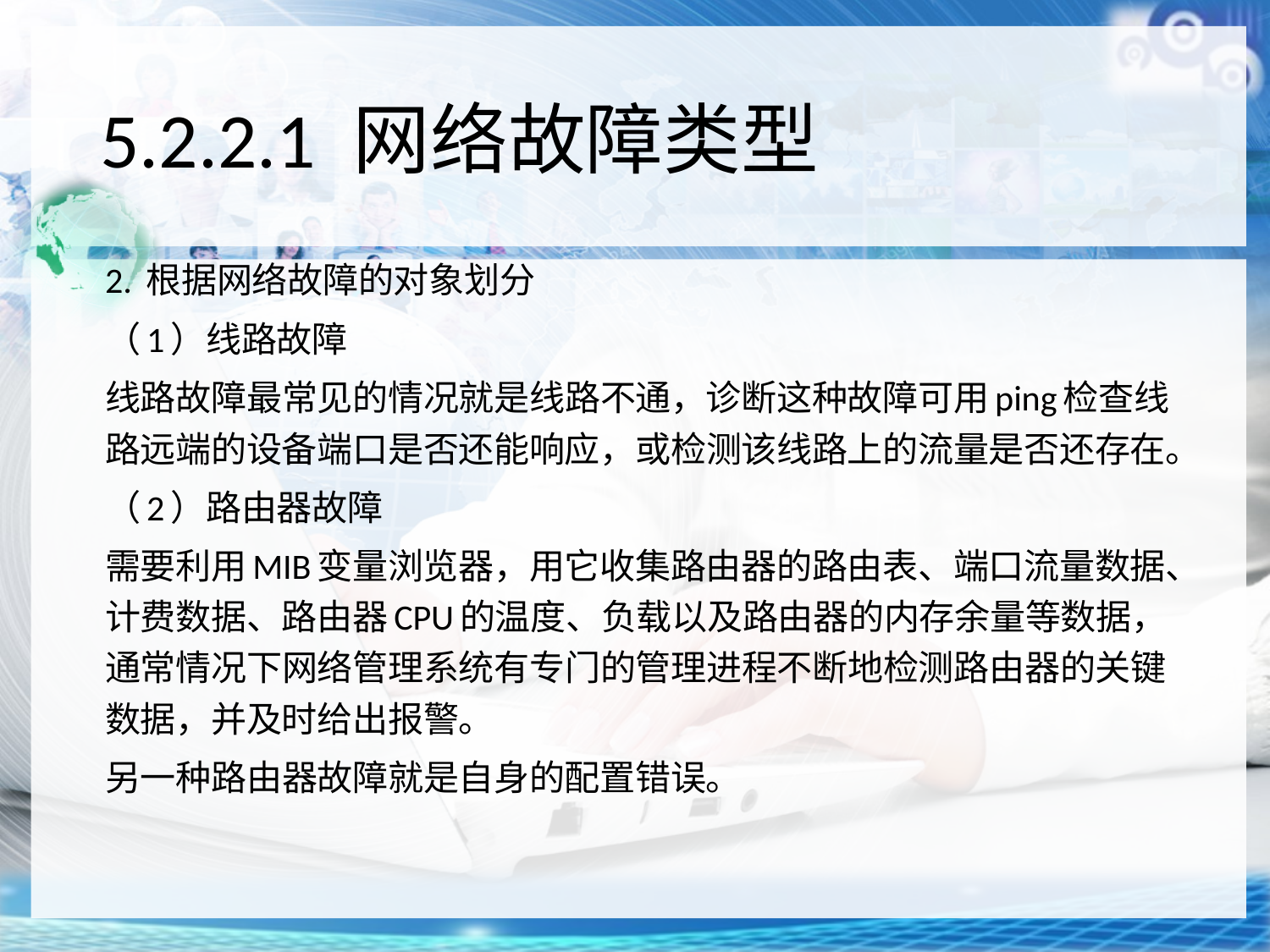

# 5.2.2.1 网络故障类型
2. 根据网络故障的对象划分
（1）线路故障
线路故障最常见的情况就是线路不通，诊断这种故障可用ping检查线路远端的设备端口是否还能响应，或检测该线路上的流量是否还存在。
（2）路由器故障
需要利用MIB变量浏览器，用它收集路由器的路由表、端口流量数据、计费数据、路由器CPU的温度、负载以及路由器的内存余量等数据，通常情况下网络管理系统有专门的管理进程不断地检测路由器的关键数据，并及时给出报警。
另一种路由器故障就是自身的配置错误。